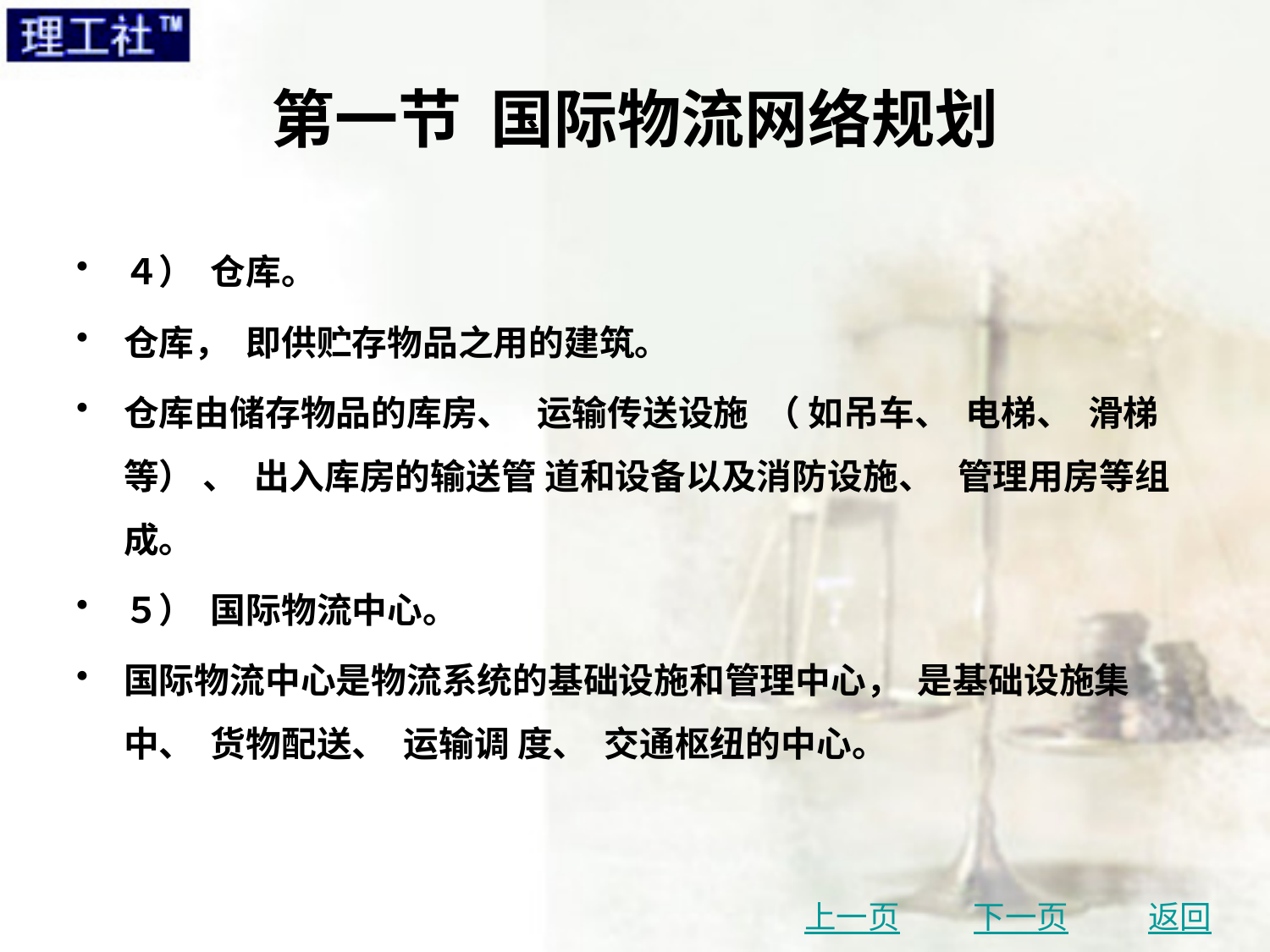

# 第一节  国际物流网络规划
４）  仓库。
仓库，  即供贮存物品之用的建筑。
仓库由储存物品的库房、   运输传送设施  （ 如吊车、  电梯、  滑梯等） 、  出入库房的输送管 道和设备以及消防设施、   管理用房等组成。
５）  国际物流中心。
国际物流中心是物流系统的基础设施和管理中心，  是基础设施集中、  货物配送、  运输调 度、  交通枢纽的中心。
上一页
下一页
返回